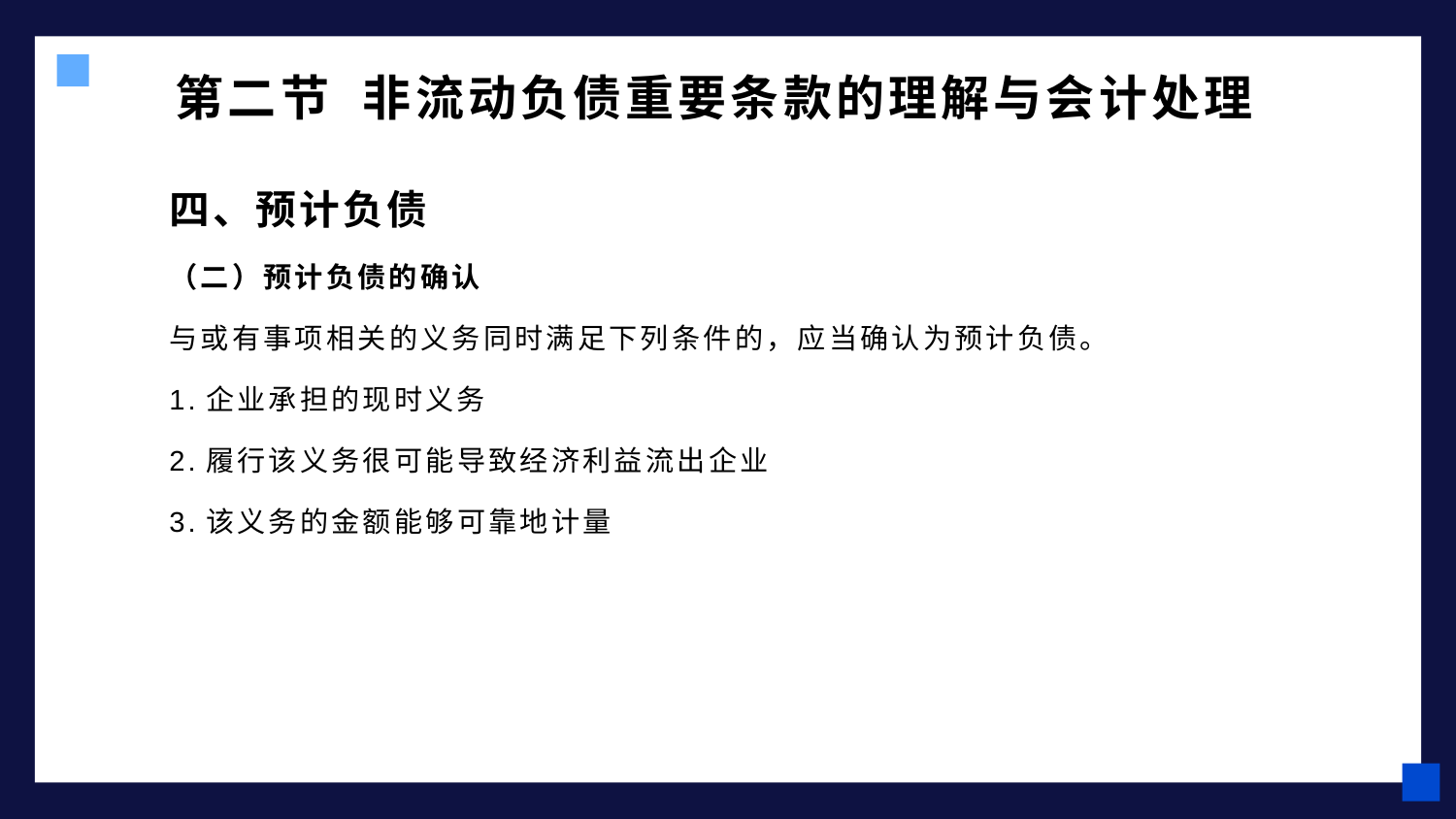

# 第二节  非流动负债重要条款的理解与会计处理
四、预计负债
（二）预计负债的确认
与或有事项相关的义务同时满足下列条件的，应当确认为预计负债。
1.企业承担的现时义务
2.履行该义务很可能导致经济利益流出企业
3.该义务的金额能够可靠地计量